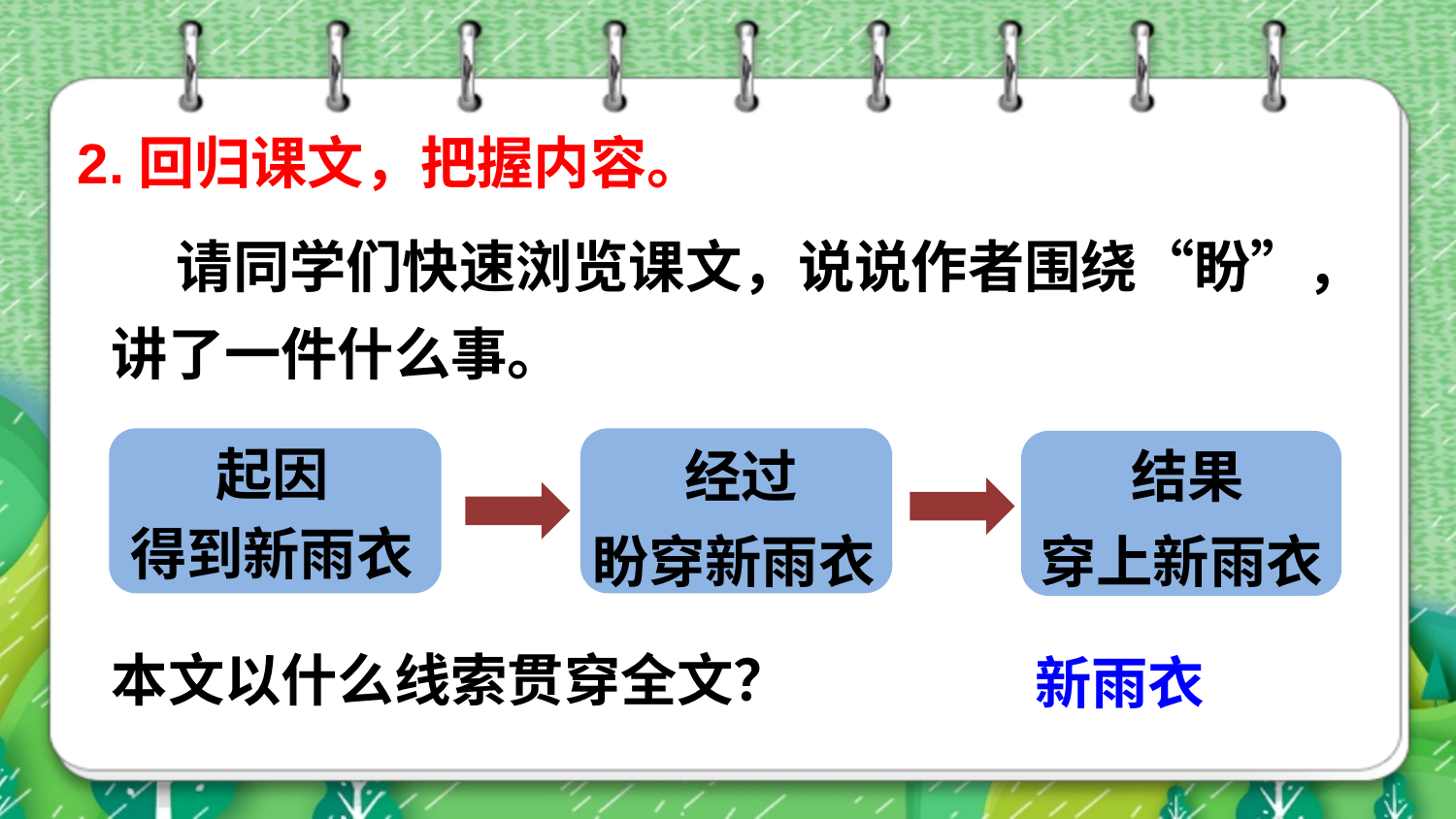

2.回归课文，把握内容。
    请同学们快速浏览课文，说说作者围绕“盼”，讲了一件什么事。
起因
结果
经过

得到新雨衣
盼穿新雨衣
穿上新雨衣
本文以什么线索贯穿全文？
新雨衣